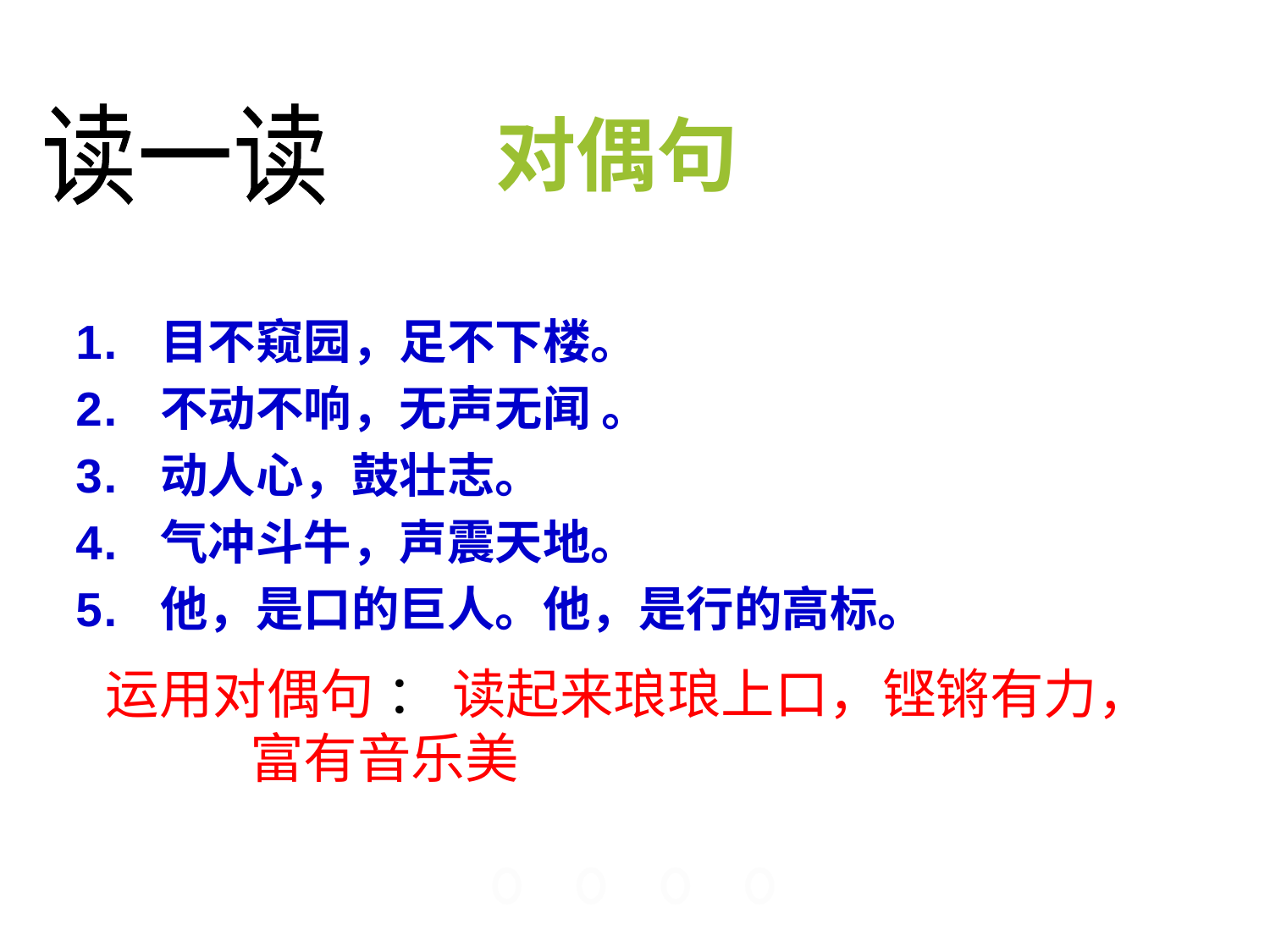

# 对偶句
读一读

目不窥园，足不下楼。
不动不响，无声无闻 。
动人心，鼓壮志。
气冲斗牛，声震天地。
他，是口的巨人。他，是行的高标。
运用对偶句 ： 读起来琅琅上口，铿锵有力，            富有音乐美。